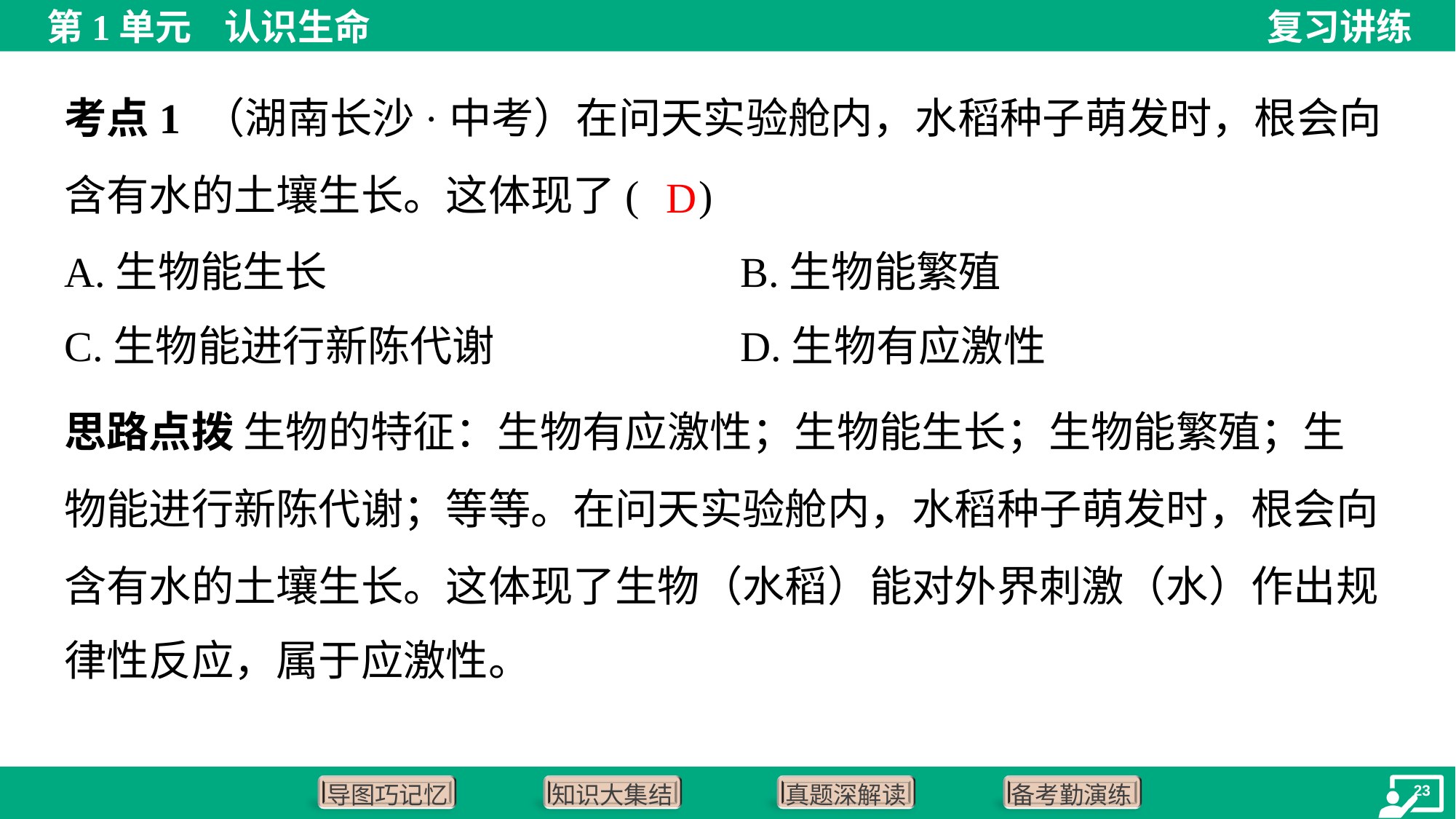

考点1 （湖南长沙·中考）在问天实验舱内，水稻种子萌发时，根会向含有水的土壤生长。这体现了(     )
D
A.生物能生长	B.生物能繁殖
C.生物能进行新陈代谢	D.生物有应激性
思路点拨 生物的特征：生物有应激性；生物能生长；生物能繁殖；生
物能进行新陈代谢；等等。在问天实验舱内，水稻种子萌发时，根会向
含有水的土壤生长。这体现了生物（水稻）能对外界刺激（水）作出规
律性反应，属于应激性。